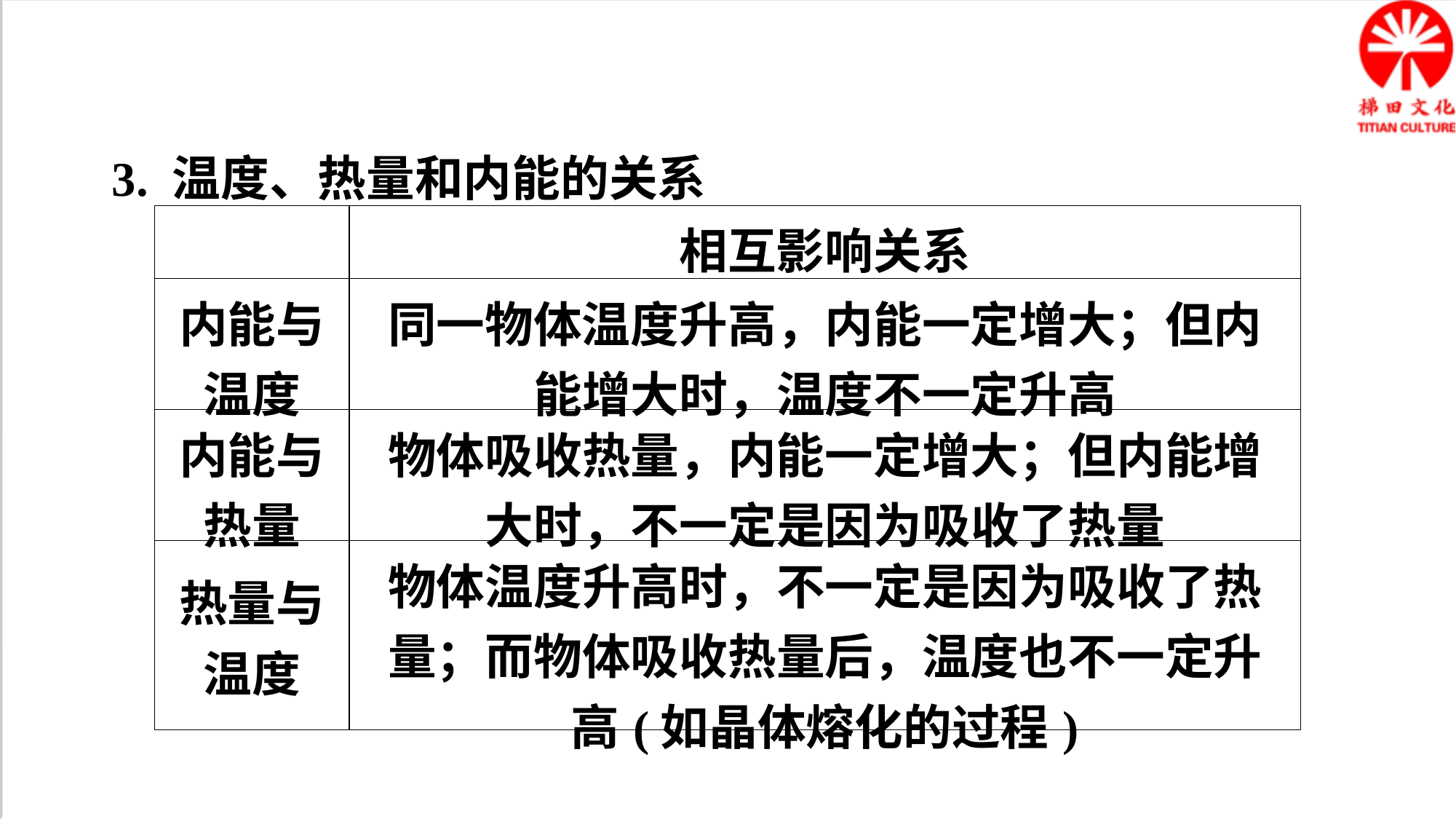

3. 温度、热量和内能的关系
|  | 相互影响关系 |
| --- | --- |
| 内能与温度 | 同一物体温度升高，内能一定增大；但内能增大时，温度不一定升高 |
| 内能与热量 | 物体吸收热量，内能一定增大；但内能增大时，不一定是因为吸收了热量 |
| 热量与温度 | 物体温度升高时，不一定是因为吸收了热量；而物体吸收热量后，温度也不一定升高(如晶体熔化的过程) |